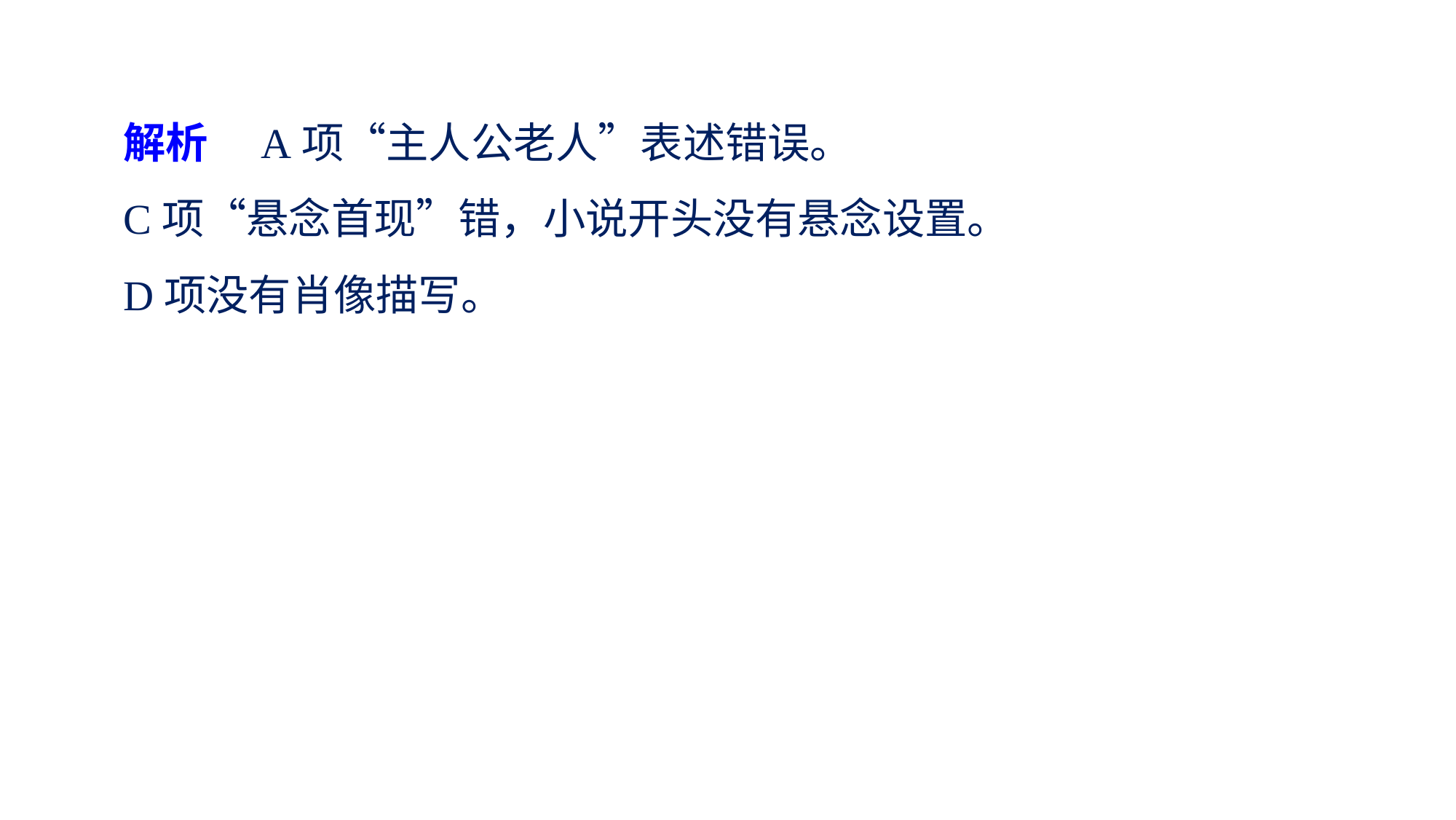

解析　A项“主人公老人”表述错误。
C项“悬念首现”错，小说开头没有悬念设置。
D项没有肖像描写。